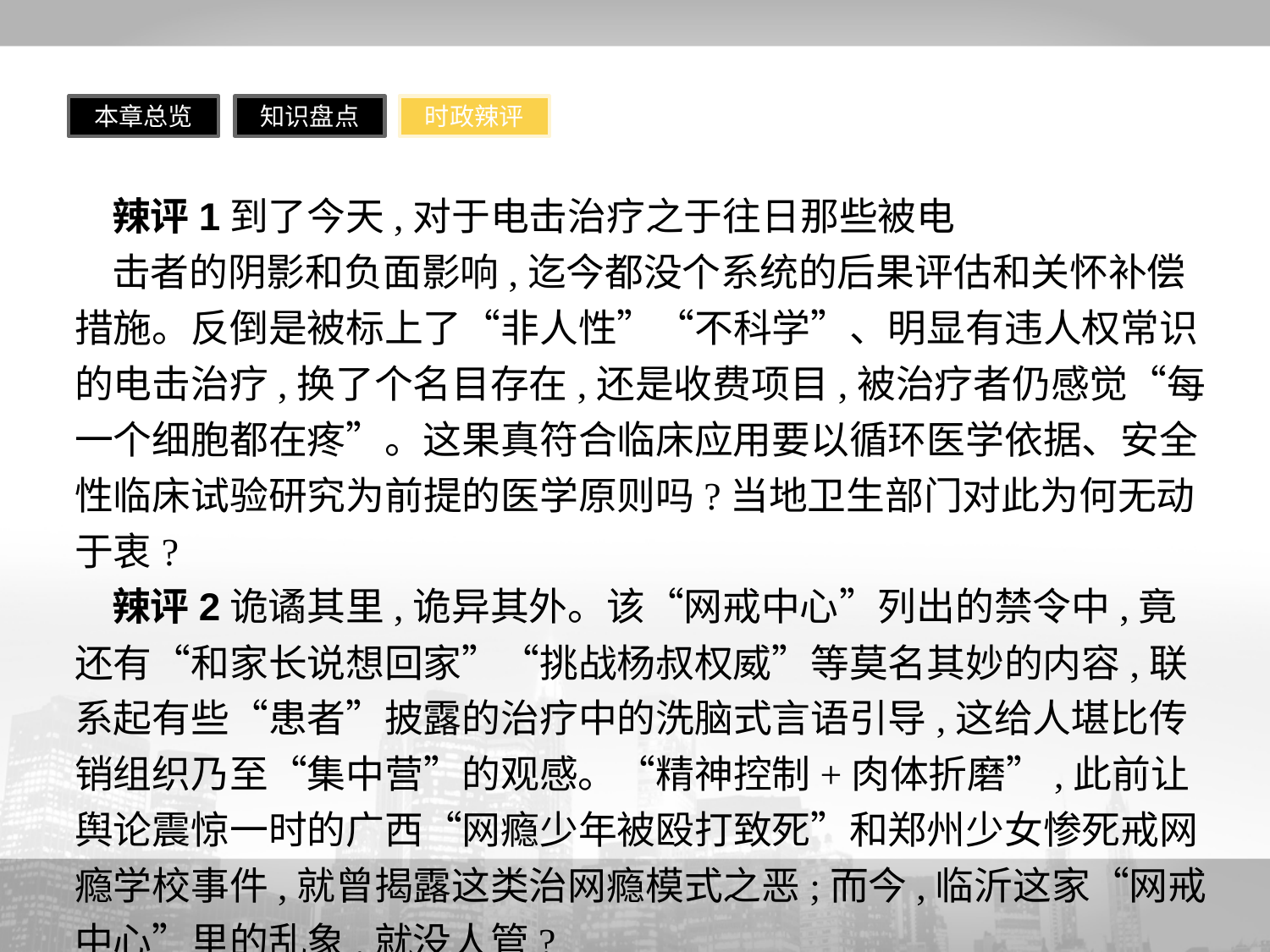

本章总览
知识盘点
时政辣评
辣评1到了今天,对于电击治疗之于往日那些被电
击者的阴影和负面影响,迄今都没个系统的后果评估和关怀补偿措施。反倒是被标上了“非人性”“不科学”、明显有违人权常识的电击治疗,换了个名目存在,还是收费项目,被治疗者仍感觉“每一个细胞都在疼”。这果真符合临床应用要以循环医学依据、安全性临床试验研究为前提的医学原则吗?当地卫生部门对此为何无动于衷?
辣评2诡谲其里,诡异其外。该“网戒中心”列出的禁令中,竟还有“和家长说想回家”“挑战杨叔权威”等莫名其妙的内容,联系起有些“患者”披露的治疗中的洗脑式言语引导,这给人堪比传销组织乃至“集中营”的观感。“精神控制+肉体折磨”,此前让舆论震惊一时的广西“网瘾少年被殴打致死”和郑州少女惨死戒网瘾学校事件,就曾揭露这类治网瘾模式之恶;而今,临沂这家“网戒中心”里的乱象,就没人管?